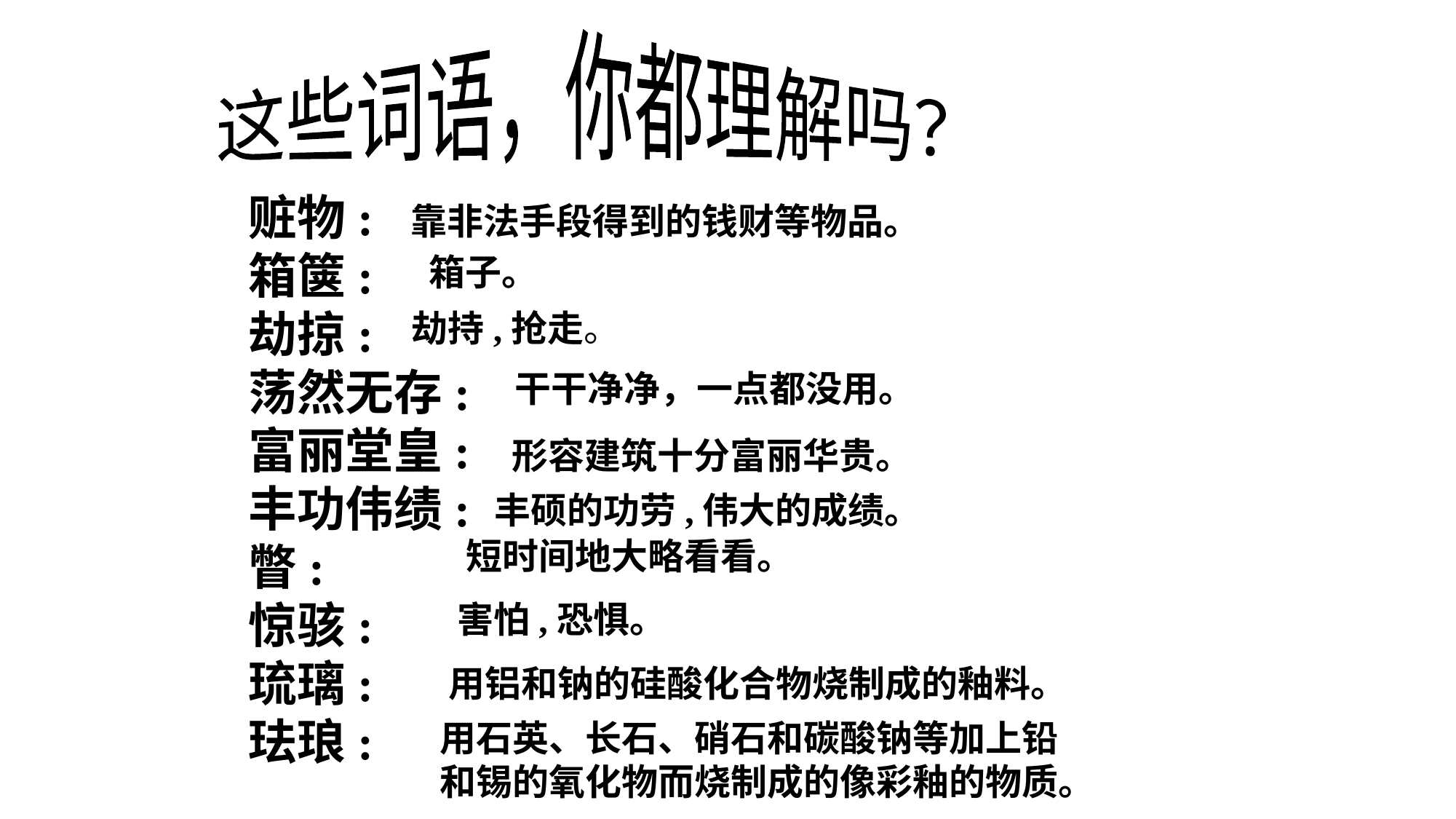

这些词语，你都理解吗？
靠非法手段得到的钱财等物品。
赃物:
箱箧:
劫掠:
荡然无存:
富丽堂皇:
丰功伟绩:
瞥:
惊骇:
琉璃:
珐琅:
箱子。
劫持,抢走。
干干净净，一点都没用。
形容建筑十分富丽华贵。
丰硕的功劳,伟大的成绩。

短时间地大略看看。
害怕,恐惧。

用铝和钠的硅酸化合物烧制成的釉料。

用石英、长石、硝石和碳酸钠等加上铅
和锡的氧化物而烧制成的像彩釉的物质。